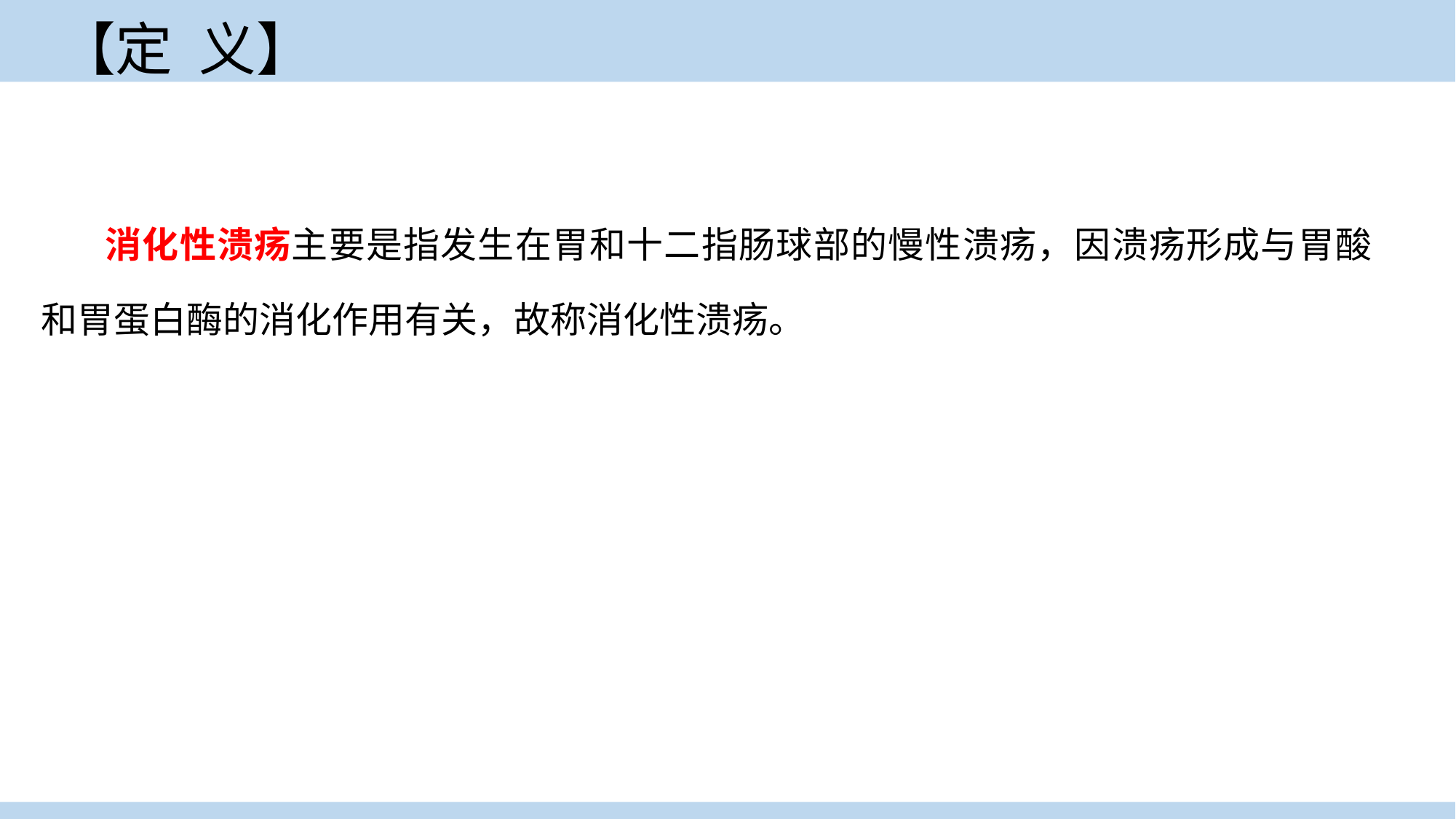

# 【定  义】
案例导入
      消化性溃疡主要是指发生在胃和十二指肠球部的慢性溃疡，因溃疡形成与胃酸和胃蛋白酶的消化作用有关，故称消化性溃疡。